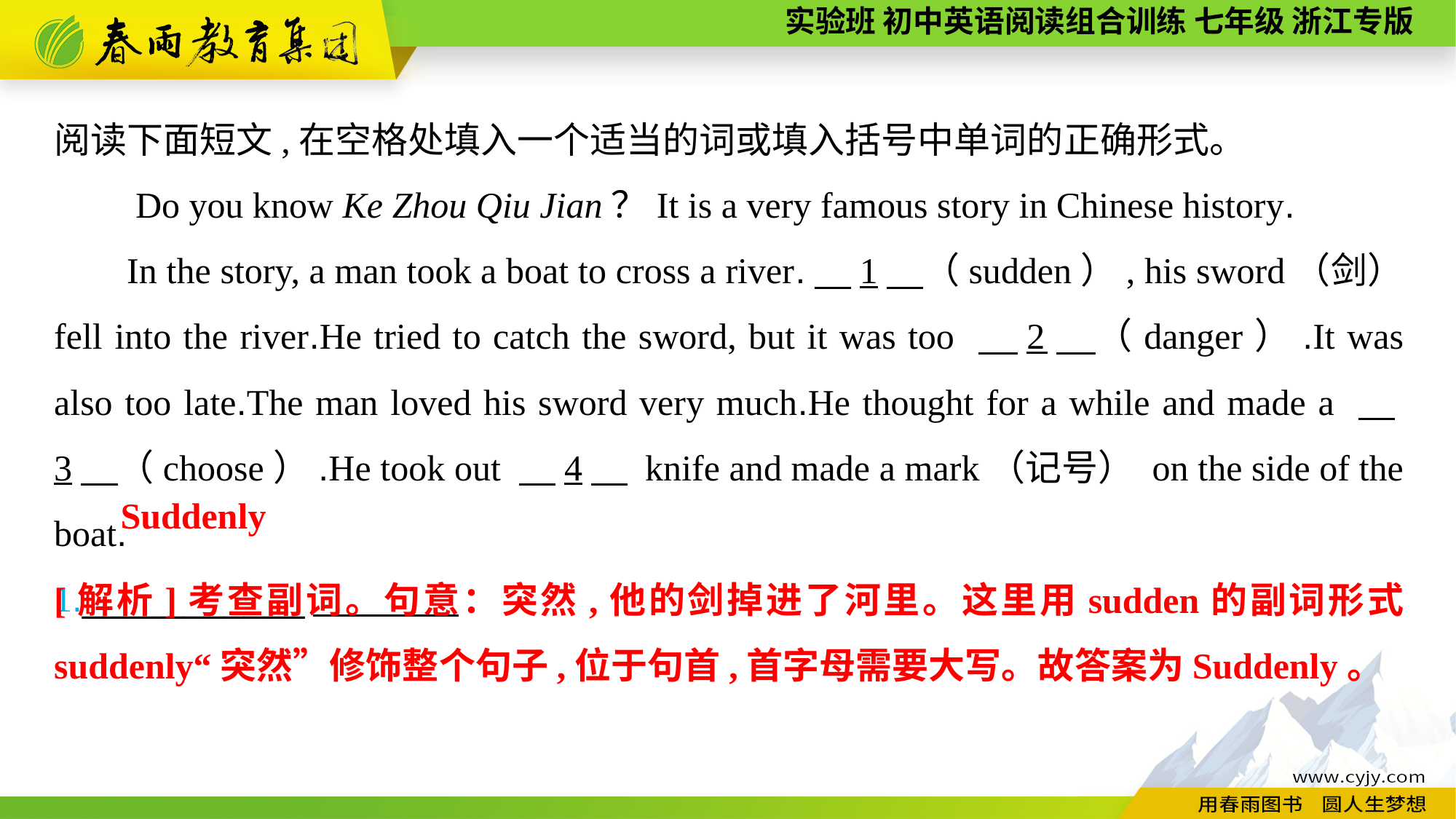

阅读下面短文,在空格处填入一个适当的词或填入括号中单词的正确形式。
　　Do you know Ke Zhou Qiu Jian？It is a very famous story in Chinese history.
In the story, a man took a boat to cross a river.　1　（sudden）, his sword（剑） fell into the river.He tried to catch the sword, but it was too 　2　（danger）.It was also too late.The man loved his sword very much.He thought for a while and made a 　3　（choose）.He took out 　4　 knife and made a mark（记号） on the side of the boat.
1.___________
Suddenly
[解析]考查副词。句意：突然,他的剑掉进了河里。这里用sudden的副词形式 suddenly“突然”修饰整个句子,位于句首,首字母需要大写。故答案为Suddenly。